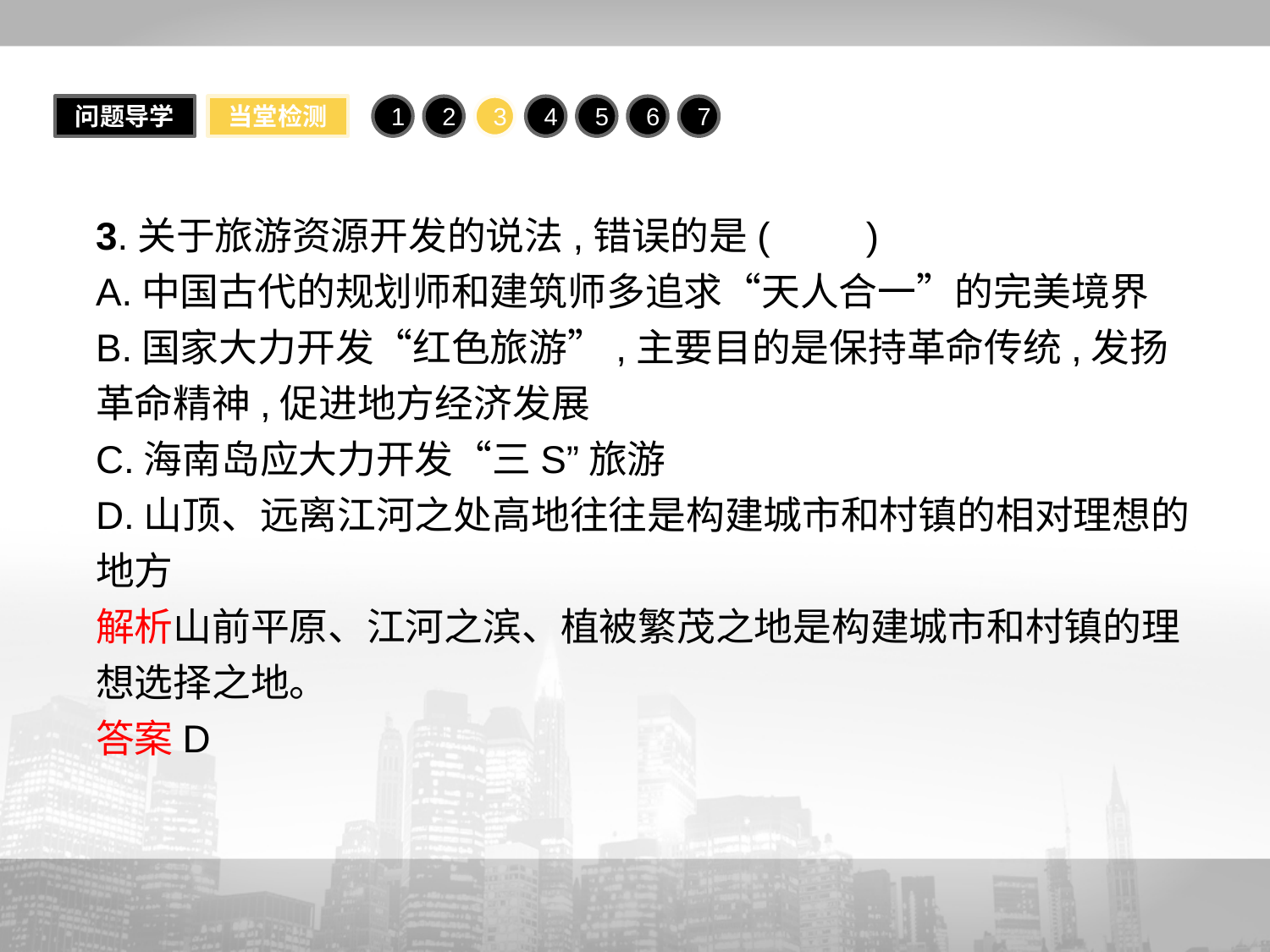

问题导学
当堂检测
1
2
3
4
5
6
7
3.关于旅游资源开发的说法,错误的是(　　)
A.中国古代的规划师和建筑师多追求“天人合一”的完美境界
B.国家大力开发“红色旅游”,主要目的是保持革命传统,发扬革命精神,促进地方经济发展
C.海南岛应大力开发“三S”旅游
D.山顶、远离江河之处高地往往是构建城市和村镇的相对理想的地方
解析山前平原、江河之滨、植被繁茂之地是构建城市和村镇的理想选择之地。
答案D